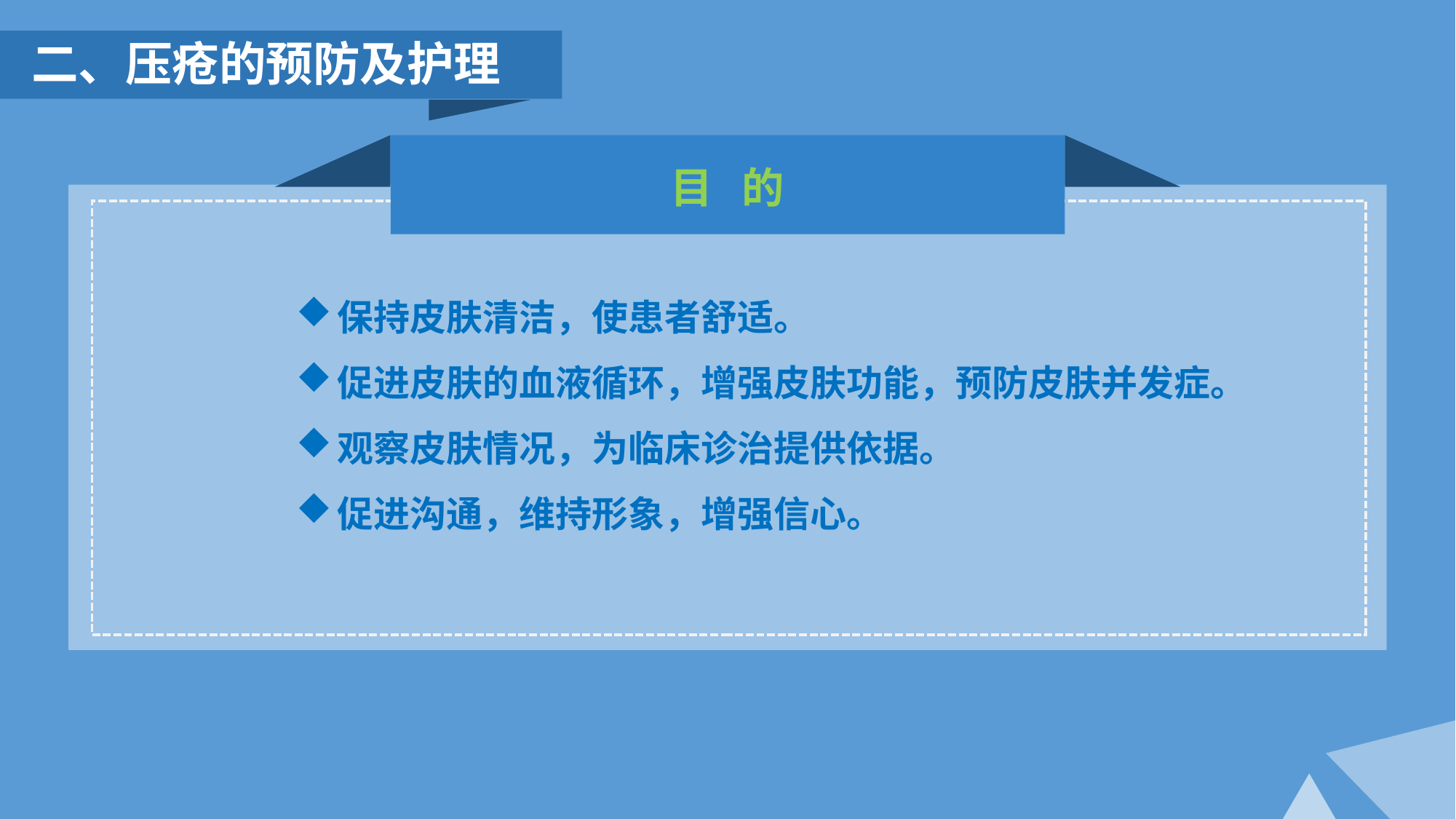

二、压疮的预防及护理

目   的

保持皮肤清洁，使患者舒适。
促进皮肤的血液循环，增强皮肤功能，预防皮肤并发症。
观察皮肤情况，为临床诊治提供依据。
促进沟通，维持形象，增强信心。